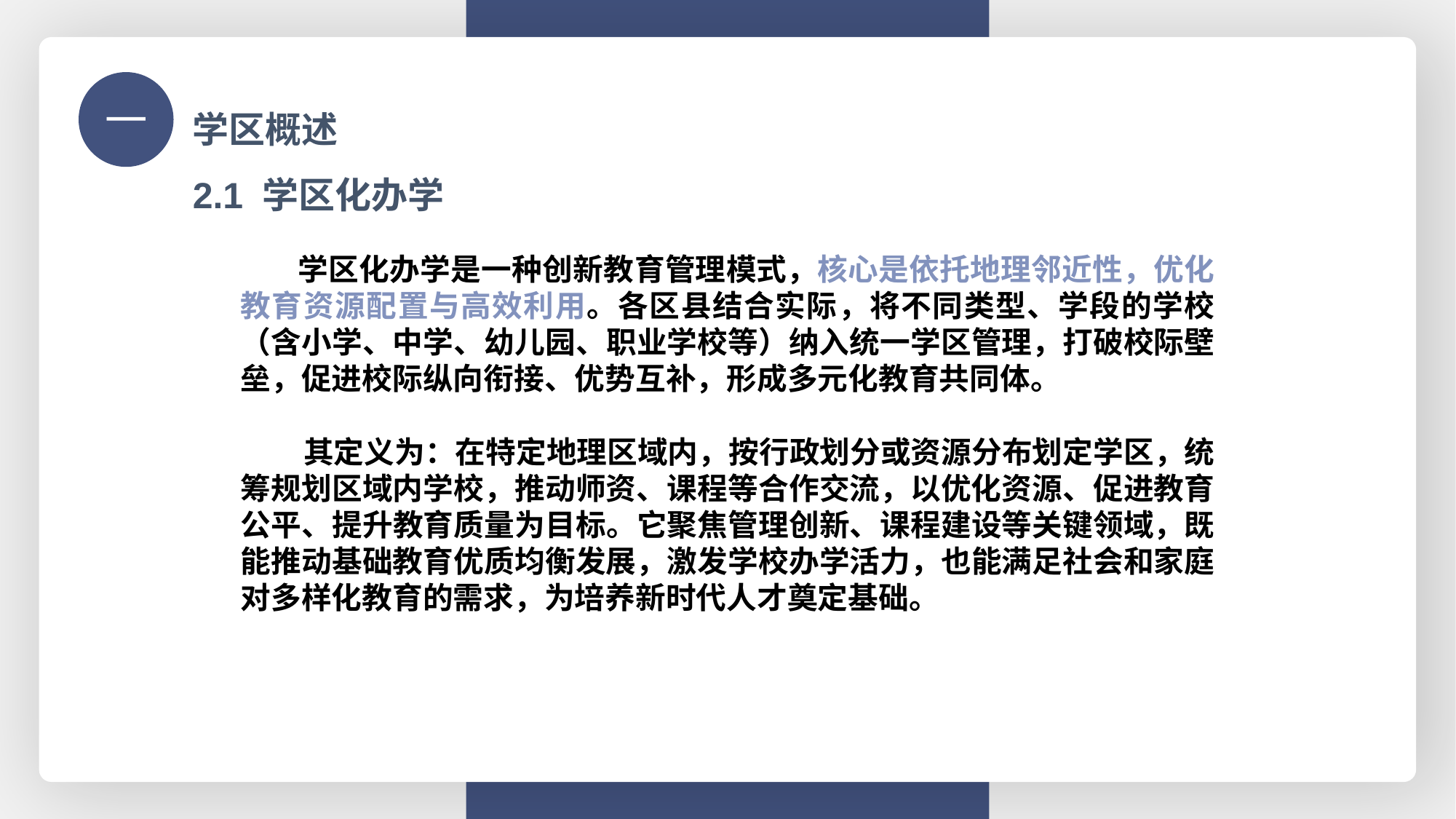

学区概述
一
2.1 学区化办学
       学区化办学是一种创新教育管理模式，核心是依托地理邻近性，优化教育资源配置与高效利用。各区县结合实际，将不同类型、学段的学校（含小学、中学、幼儿园、职业学校等）纳入统一学区管理，打破校际壁垒，促进校际纵向衔接、优势互补，形成多元化教育共同体。

        其定义为：在特定地理区域内，按行政划分或资源分布划定学区，统筹规划区域内学校，推动师资、课程等合作交流，以优化资源、促进教育公平、提升教育质量为目标。它聚焦管理创新、课程建设等关键领域，既能推动基础教育优质均衡发展，激发学校办学活力，也能满足社会和家庭对多样化教育的需求，为培养新时代人才奠定基础。